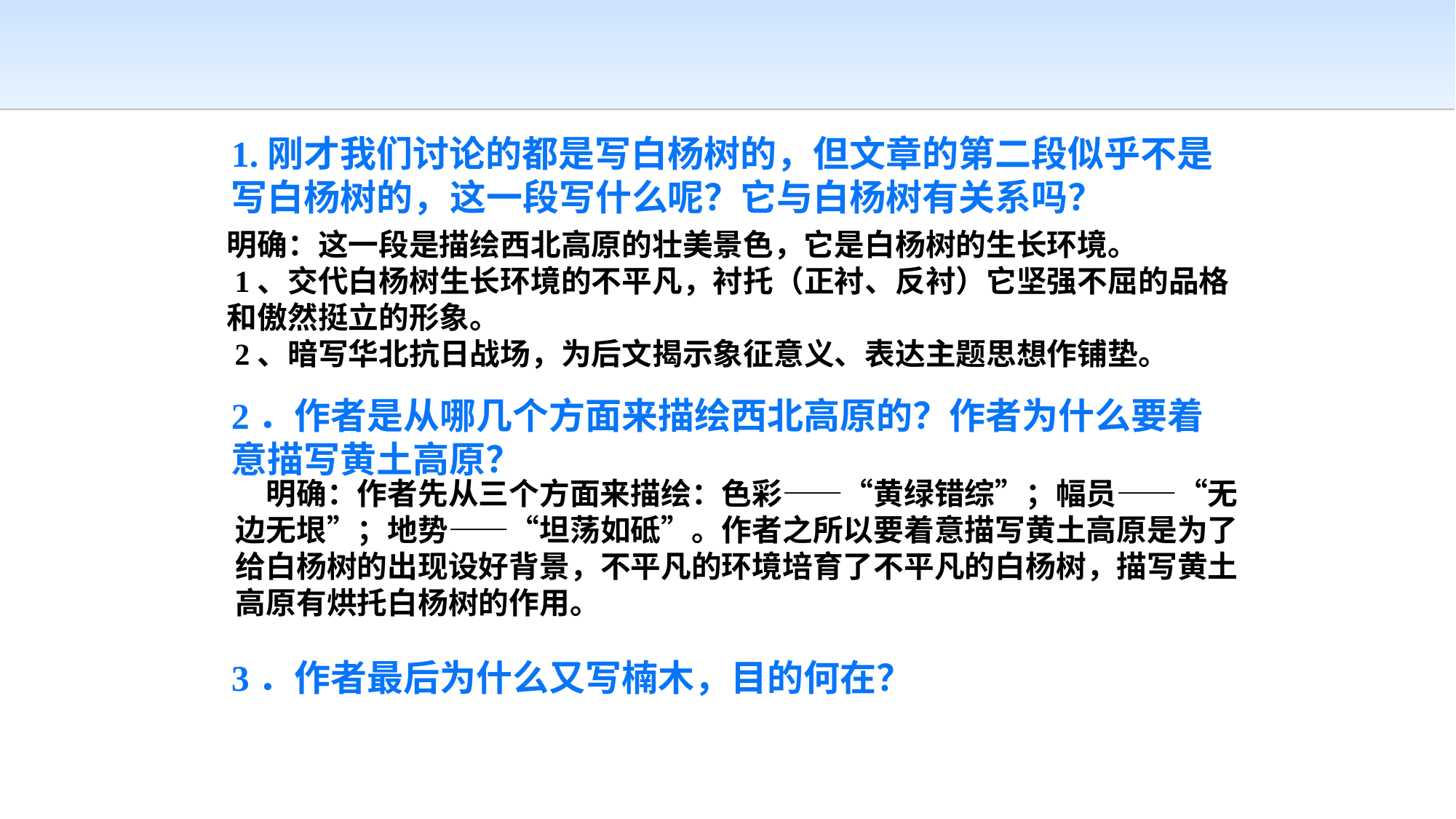

1.刚才我们讨论的都是写白杨树的，但文章的第二段似乎不是
写白杨树的，这一段写什么呢？它与白杨树有关系吗？

2．作者是从哪几个方面来描绘西北高原的？作者为什么要着意描写黄土高原？

3．作者最后为什么又写楠木，目的何在？
明确：这一段是描绘西北高原的壮美景色，它是白杨树的生长环境。
 1、交代白杨树生长环境的不平凡，衬托（正衬、反衬）它坚强不屈的品格和傲然挺立的形象。
 2、暗写华北抗日战场，为后文揭示象征意义、表达主题思想作铺垫。

　明确：作者先从三个方面来描绘：色彩——“黄绿错综”；幅员——“无边无垠”；地势——“坦荡如砥”。作者之所以要着意描写黄土高原是为了给白杨树的出现设好背景，不平凡的环境培育了不平凡的白杨树，描写黄土高原有烘托白杨树的作用。